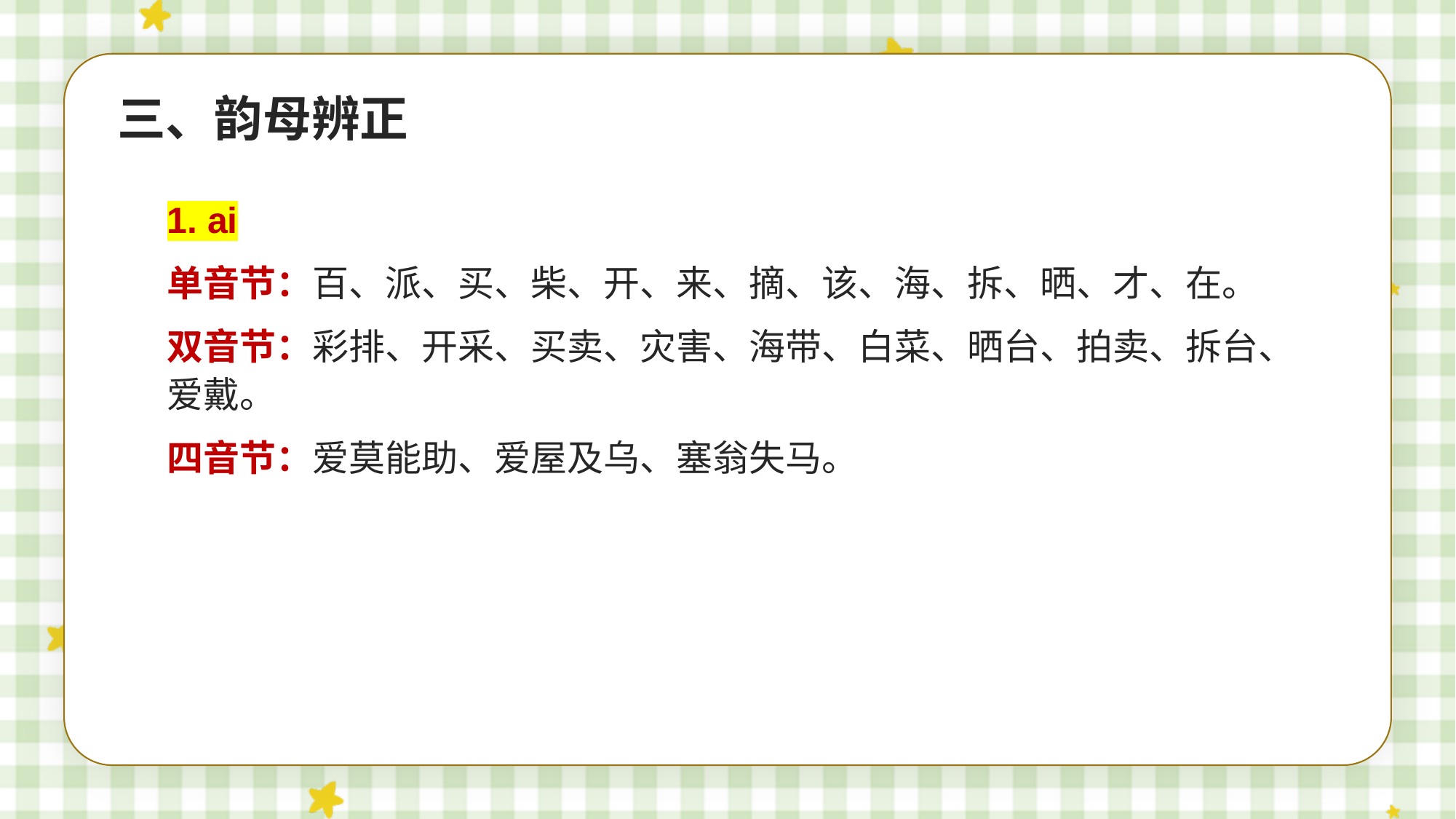

三、韵母辨正
1. ai
单音节：百、派、买、柴、开、来、摘、该、海、拆、晒、才、在。
双音节：彩排、开采、买卖、灾害、海带、白菜、晒台、拍卖、拆台、爱戴。
四音节：爱莫能助、爱屋及乌、塞翁失马。